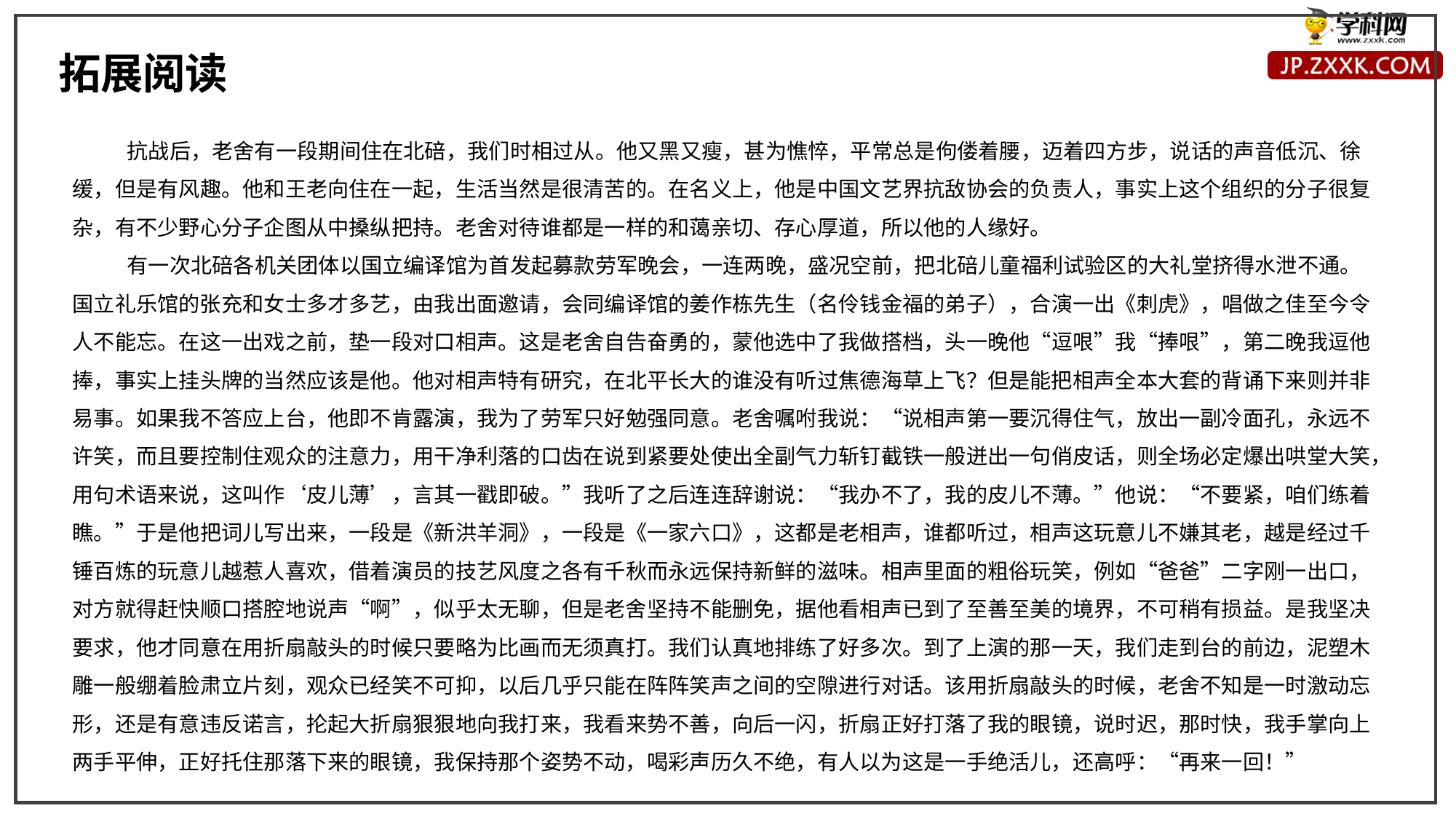

拓展阅读
抗战后，老舍有一段期间住在北碚，我们时相过从。他又黑又瘦，甚为憔悴，平常总是佝偻着腰，迈着四方步，说话的声音低沉、徐缓，但是有风趣。他和王老向住在一起，生活当然是很清苦的。在名义上，他是中国文艺界抗敌协会的负责人，事实上这个组织的分子很复杂，有不少野心分子企图从中搡纵把持。老舍对待谁都是一样的和蔼亲切、存心厚道，所以他的人缘好。
有一次北碚各机关团体以国立编译馆为首发起募款劳军晚会，一连两晚，盛况空前，把北碚儿童福利试验区的大礼堂挤得水泄不通。国立礼乐馆的张充和女士多才多艺，由我出面邀请，会同编译馆的姜作栋先生（名伶钱金福的弟子），合演一出《刺虎》，唱做之佳至今令人不能忘。在这一出戏之前，垫一段对口相声。这是老舍自告奋勇的，蒙他选中了我做搭档，头一晚他“逗哏”我“捧哏”，第二晚我逗他捧，事实上挂头牌的当然应该是他。他对相声特有研究，在北平长大的谁没有听过焦德海草上飞？但是能把相声全本大套的背诵下来则并非易事。如果我不答应上台，他即不肯露演，我为了劳军只好勉强同意。老舍嘱咐我说：“说相声第一要沉得住气，放出一副冷面孔，永远不许笑，而且要控制住观众的注意力，用干净利落的口齿在说到紧要处使出全副气力斩钉截铁一般迸出一句俏皮话，则全场必定爆出哄堂大笑，用句术语来说，这叫作‘皮儿薄’，言其一戳即破。”我听了之后连连辞谢说：“我办不了，我的皮儿不薄。”他说：“不要紧，咱们练着瞧。”于是他把词儿写出来，一段是《新洪羊洞》，一段是《一家六口》，这都是老相声，谁都听过，相声这玩意儿不嫌其老，越是经过千锤百炼的玩意儿越惹人喜欢，借着演员的技艺风度之各有千秋而永远保持新鲜的滋味。相声里面的粗俗玩笑，例如“爸爸”二字刚一出口，对方就得赶快顺口搭腔地说声“啊”，似乎太无聊，但是老舍坚持不能删免，据他看相声已到了至善至美的境界，不可稍有损益。是我坚决要求，他才同意在用折扇敲头的时候只要略为比画而无须真打。我们认真地排练了好多次。到了上演的那一天，我们走到台的前边，泥塑木雕一般绷着脸肃立片刻，观众已经笑不可抑，以后几乎只能在阵阵笑声之间的空隙进行对话。该用折扇敲头的时候，老舍不知是一时激动忘形，还是有意违反诺言，抡起大折扇狠狠地向我打来，我看来势不善，向后一闪，折扇正好打落了我的眼镜，说时迟，那时快，我手掌向上两手平伸，正好托住那落下来的眼镜，我保持那个姿势不动，喝彩声历久不绝，有人以为这是一手绝活儿，还高呼：“再来一回！”